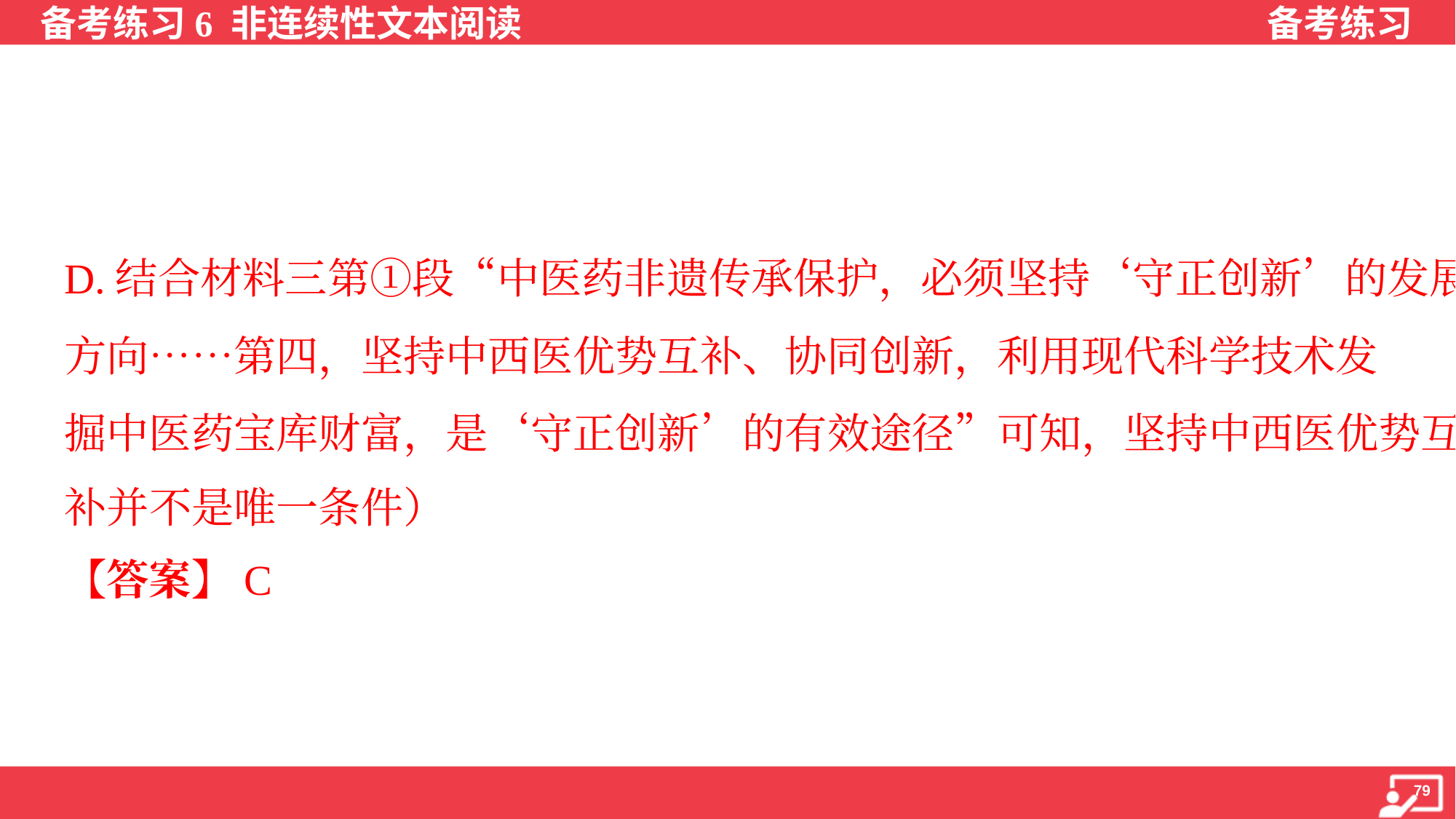

D.结合材料三第①段“中医药非遗传承保护，必须坚持‘守正创新’的发展
方向……第四，坚持中西医优势互补、协同创新，利用现代科学技术发
掘中医药宝库财富，是‘守正创新’的有效途径”可知，坚持中西医优势互
补并不是唯一条件）
【答案】C